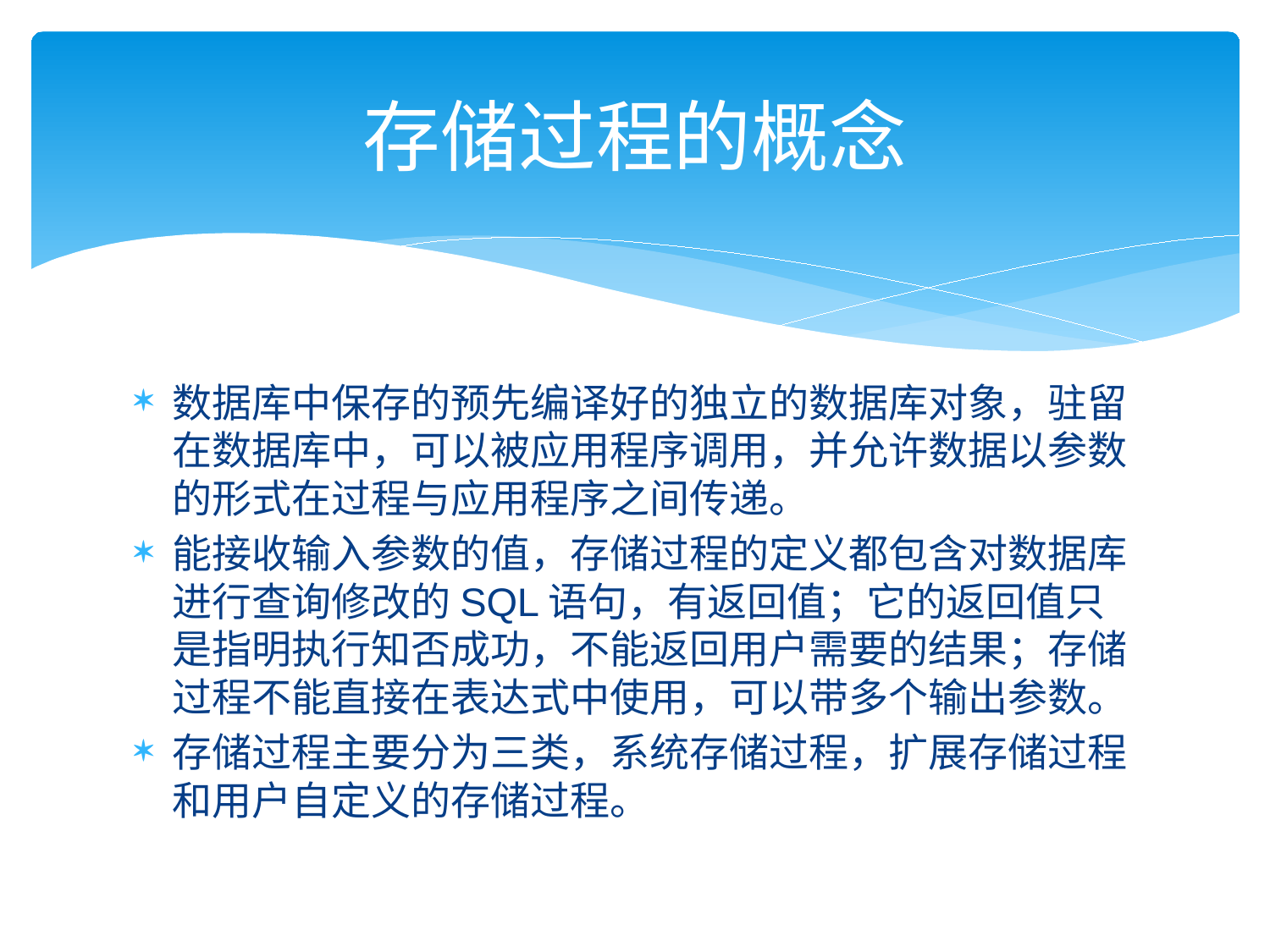

# 存储过程的概念
数据库中保存的预先编译好的独立的数据库对象，驻留在数据库中，可以被应用程序调用，并允许数据以参数的形式在过程与应用程序之间传递。
能接收输入参数的值，存储过程的定义都包含对数据库进行查询修改的SQL语句，有返回值；它的返回值只是指明执行知否成功，不能返回用户需要的结果；存储过程不能直接在表达式中使用，可以带多个输出参数。
存储过程主要分为三类，系统存储过程，扩展存储过程和用户自定义的存储过程。